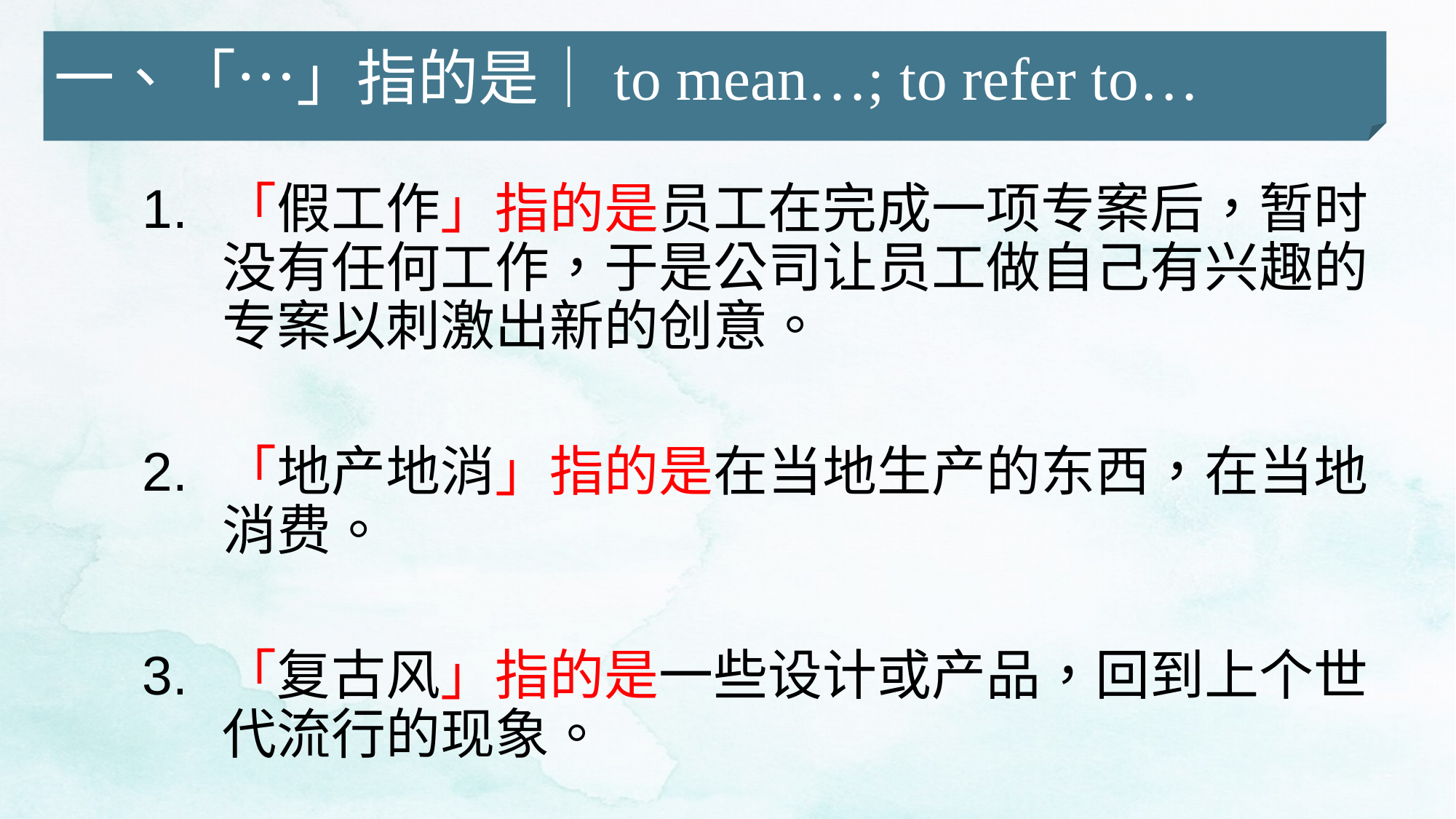

一、「…」指的是｜to mean…; to refer to…
「假工作」指的是员工在完成一项专案后，暂时没有任何工作，于是公司让员工做自己有兴趣的专案以刺激出新的创意。

「地产地消」指的是在当地生产的东西，在当地消费。

「复古风」指的是一些设计或产品，回到上个世代流行的现象。